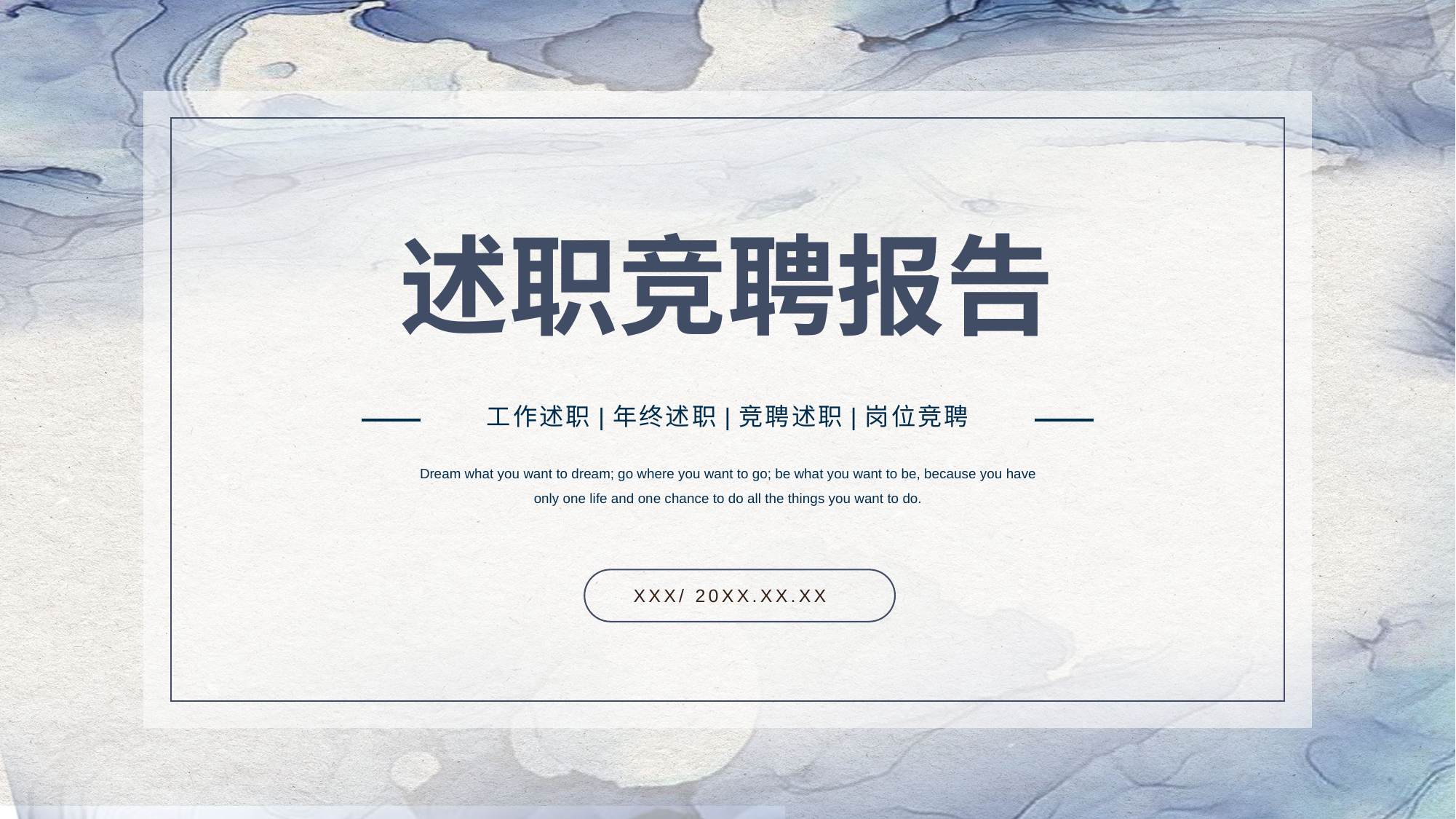

述职竞聘报告
工作述职|年终述职|竞聘述职|岗位竞聘
Dream what you want to dream; go where you want to go; be what you want to be, because you have only one life and one chance to do all the things you want to do.

XXX/ 20XX.XX.XX